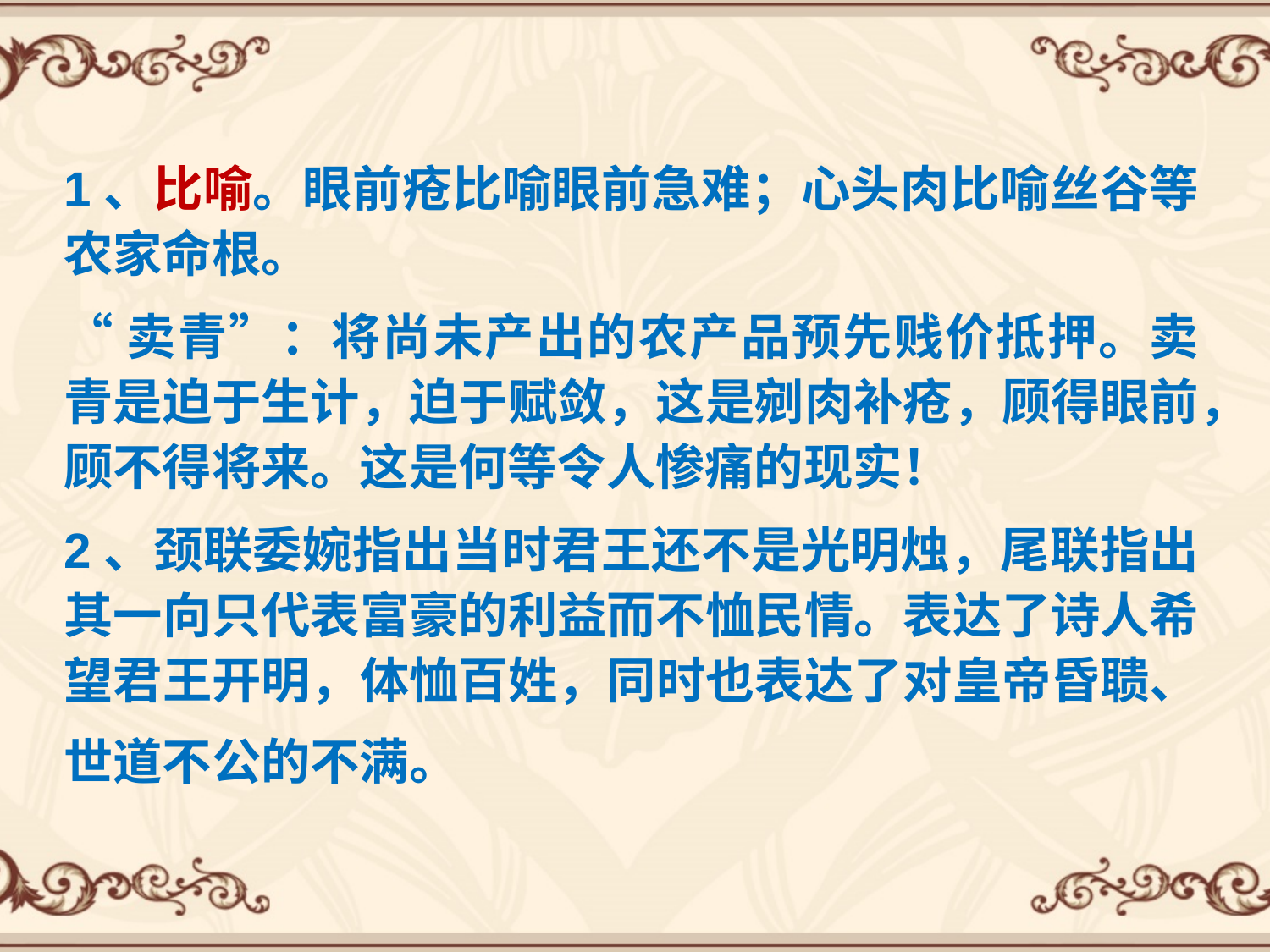

1、比喻。眼前疮比喻眼前急难；心头肉比喻丝谷等农家命根。
“卖青”：将尚未产出的农产品预先贱价抵押。卖青是迫于生计，迫于赋敛，这是剜肉补疮，顾得眼前，顾不得将来。这是何等令人惨痛的现实！
2、颈联委婉指出当时君王还不是光明烛，尾联指出其一向只代表富豪的利益而不恤民情。表达了诗人希望君王开明，体恤百姓，同时也表达了对皇帝昏聩、世道不公的不满。